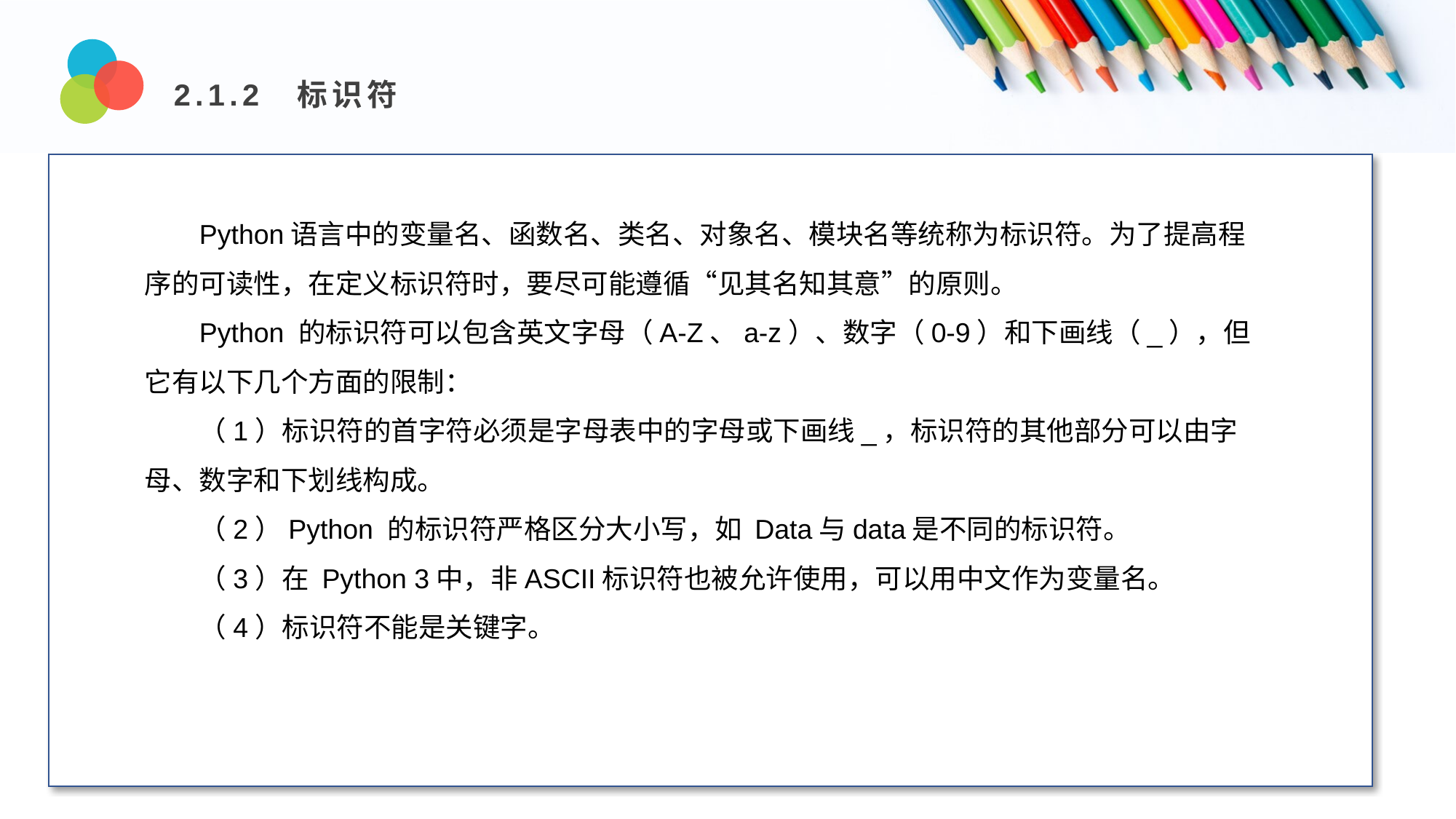

2.1.2  标识符
Design and Production
Python语言中的变量名、函数名、类名、对象名、模块名等统称为标识符。为了提高程序的可读性，在定义标识符时，要尽可能遵循“见其名知其意”的原则。
Python 的标识符可以包含英文字母（A-Z、a-z）、数字（0-9）和下画线（_），但它有以下几个方面的限制：
（1）标识符的首字符必须是字母表中的字母或下画线_，标识符的其他部分可以由字母、数字和下划线构成。
（2）Python 的标识符严格区分大小写，如 Data与data是不同的标识符。
（3）在 Python 3中，非ASCII标识符也被允许使用，可以用中文作为变量名。
（4）标识符不能是关键字。